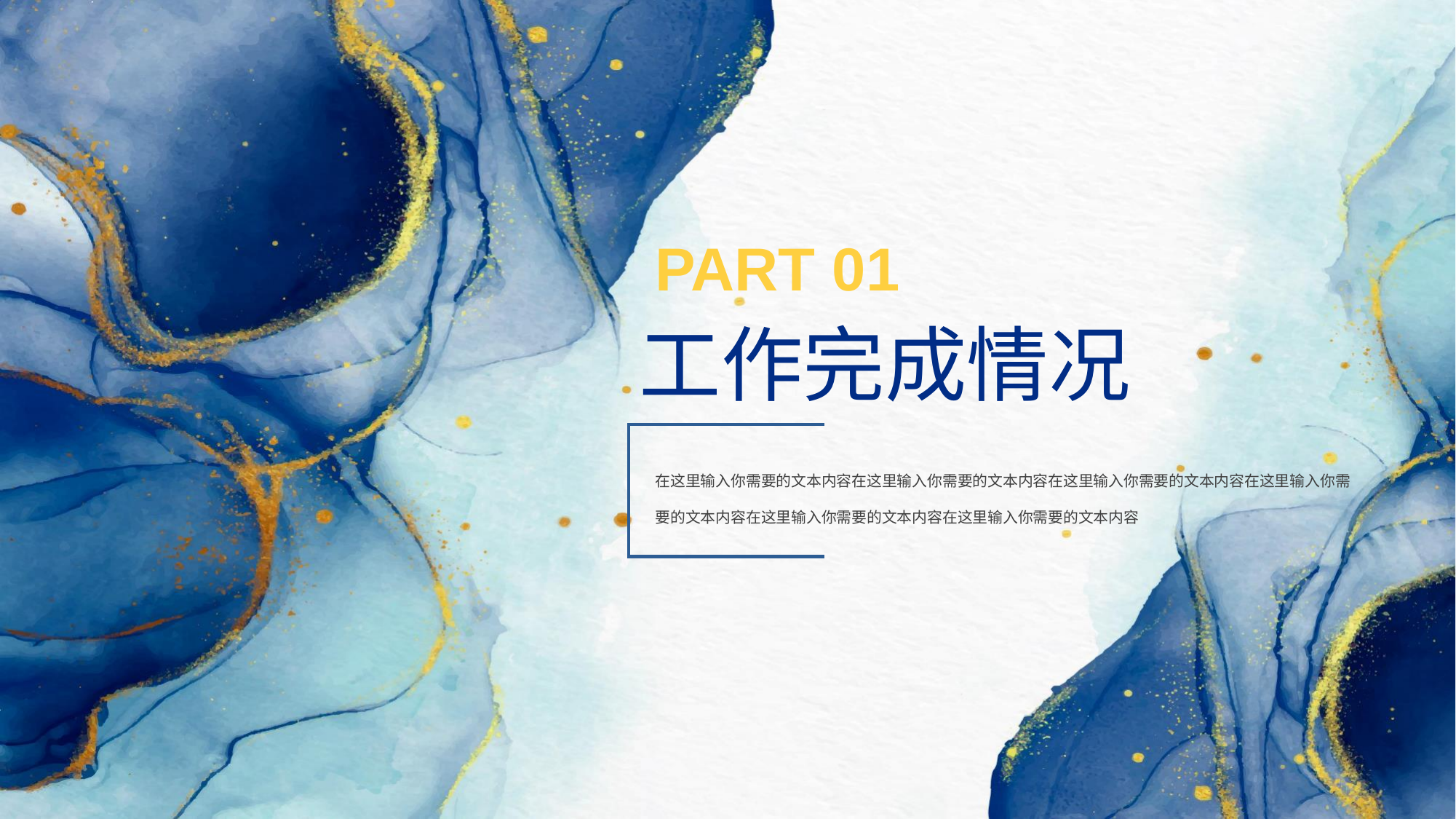

PART 01
工作完成情况

在这里输入你需要的文本内容在这里输入你需要的文本内容在这里输入你需要的文本内容在这里输入你需要的文本内容在这里输入你需要的文本内容在这里输入你需要的文本内容